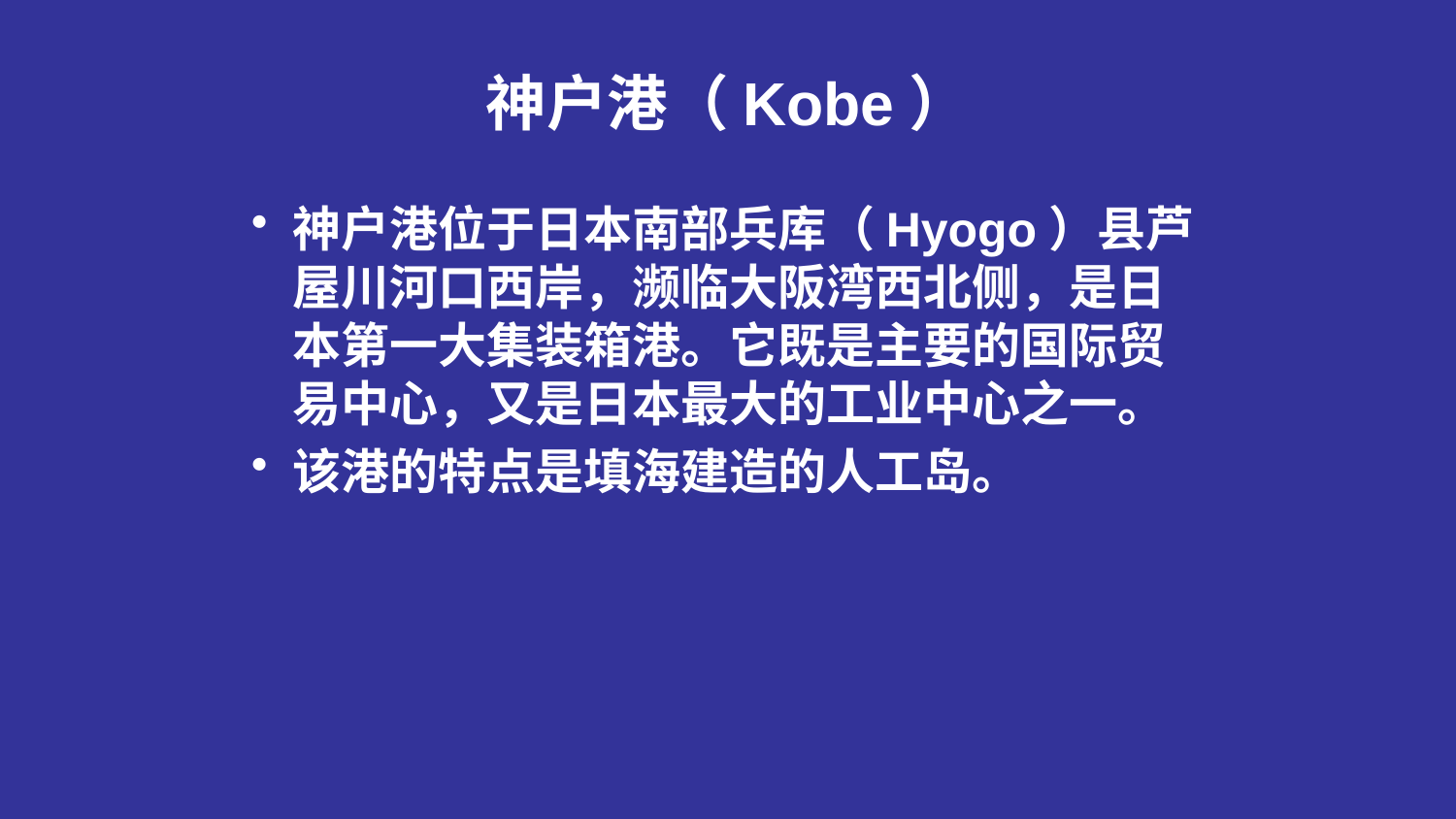

# 神户港（Kobe）
神户港位于日本南部兵库（Hyogo）县芦屋川河口西岸，濒临大阪湾西北侧，是日本第一大集装箱港。它既是主要的国际贸易中心，又是日本最大的工业中心之一。
该港的特点是填海建造的人工岛。